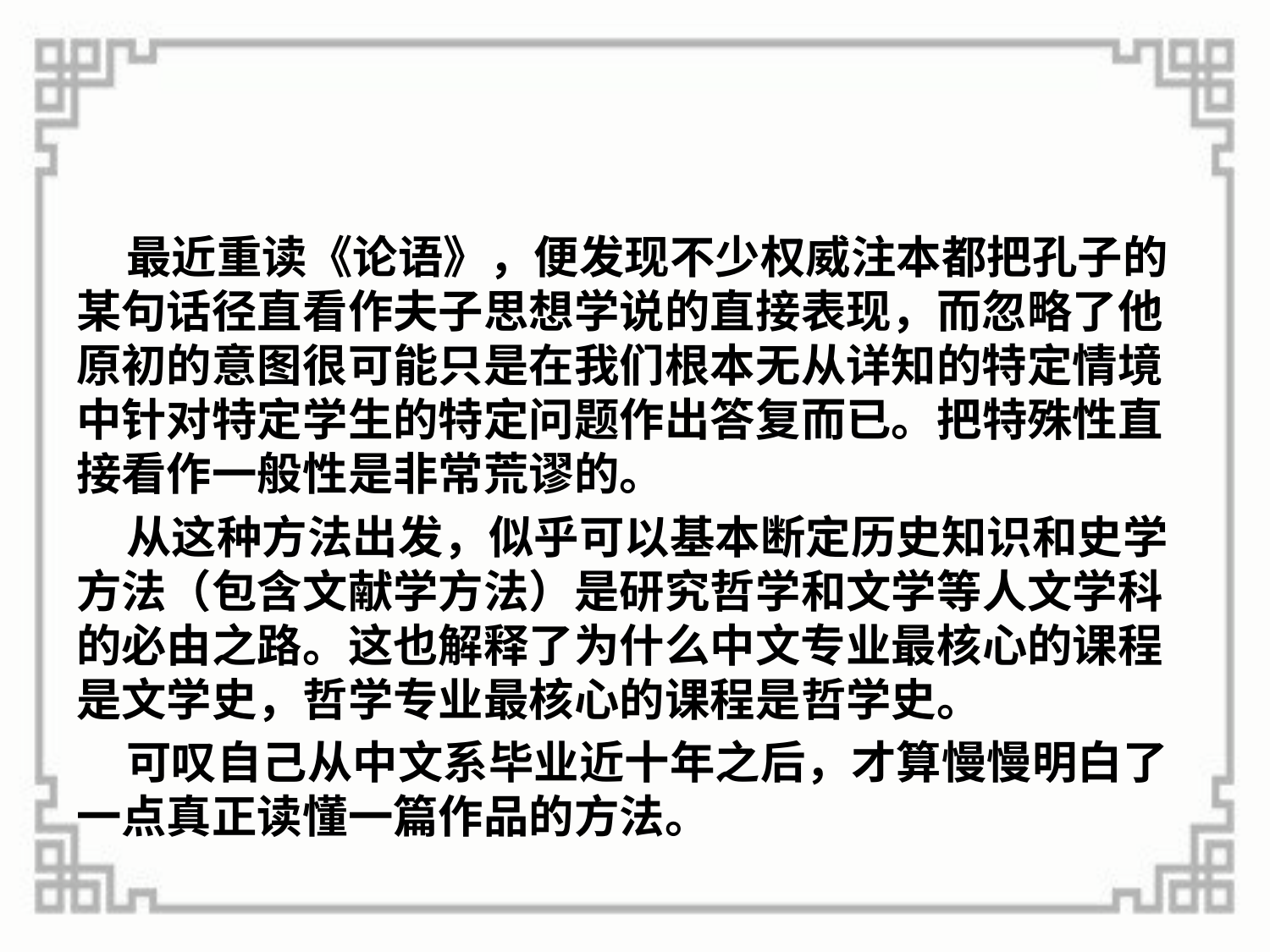

#
    最近重读《论语》，便发现不少权威注本都把孔子的某句话径直看作夫子思想学说的直接表现，而忽略了他原初的意图很可能只是在我们根本无从详知的特定情境中针对特定学生的特定问题作出答复而已。把特殊性直接看作一般性是非常荒谬的。
    从这种方法出发，似乎可以基本断定历史知识和史学方法（包含文献学方法）是研究哲学和文学等人文学科的必由之路。这也解释了为什么中文专业最核心的课程是文学史，哲学专业最核心的课程是哲学史。
    可叹自己从中文系毕业近十年之后，才算慢慢明白了一点真正读懂一篇作品的方法。